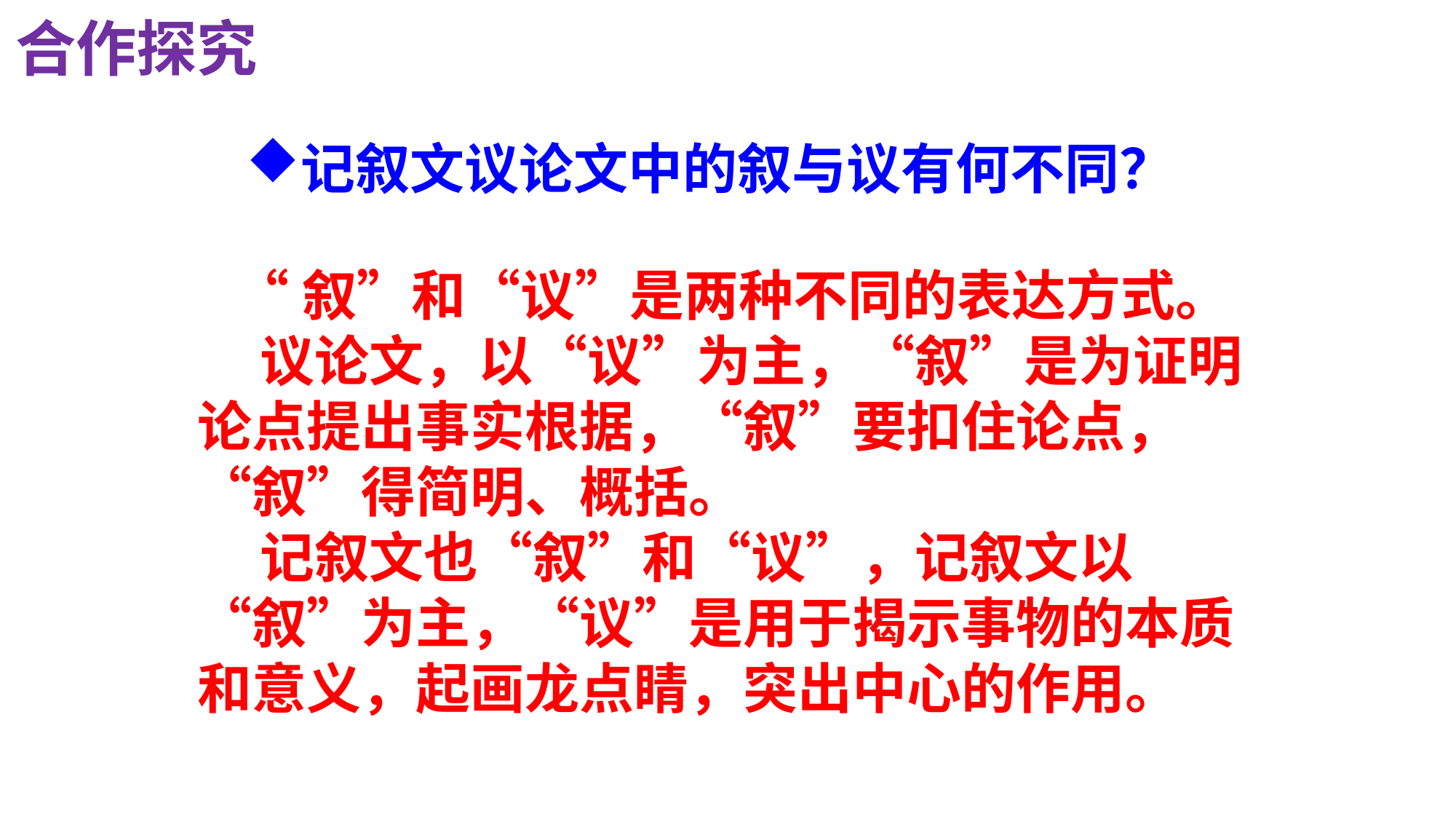

合作探究

记叙文议论文中的叙与议有何不同？
   “叙”和“议”是两种不同的表达方式。
    议论文，以“议”为主，“叙”是为证明论点提出事实根据，“叙”要扣住论点，“叙”得简明、概括。
    记叙文也“叙”和“议”，记叙文以“叙”为主，“议”是用于揭示事物的本质和意义，起画龙点睛，突出中心的作用。